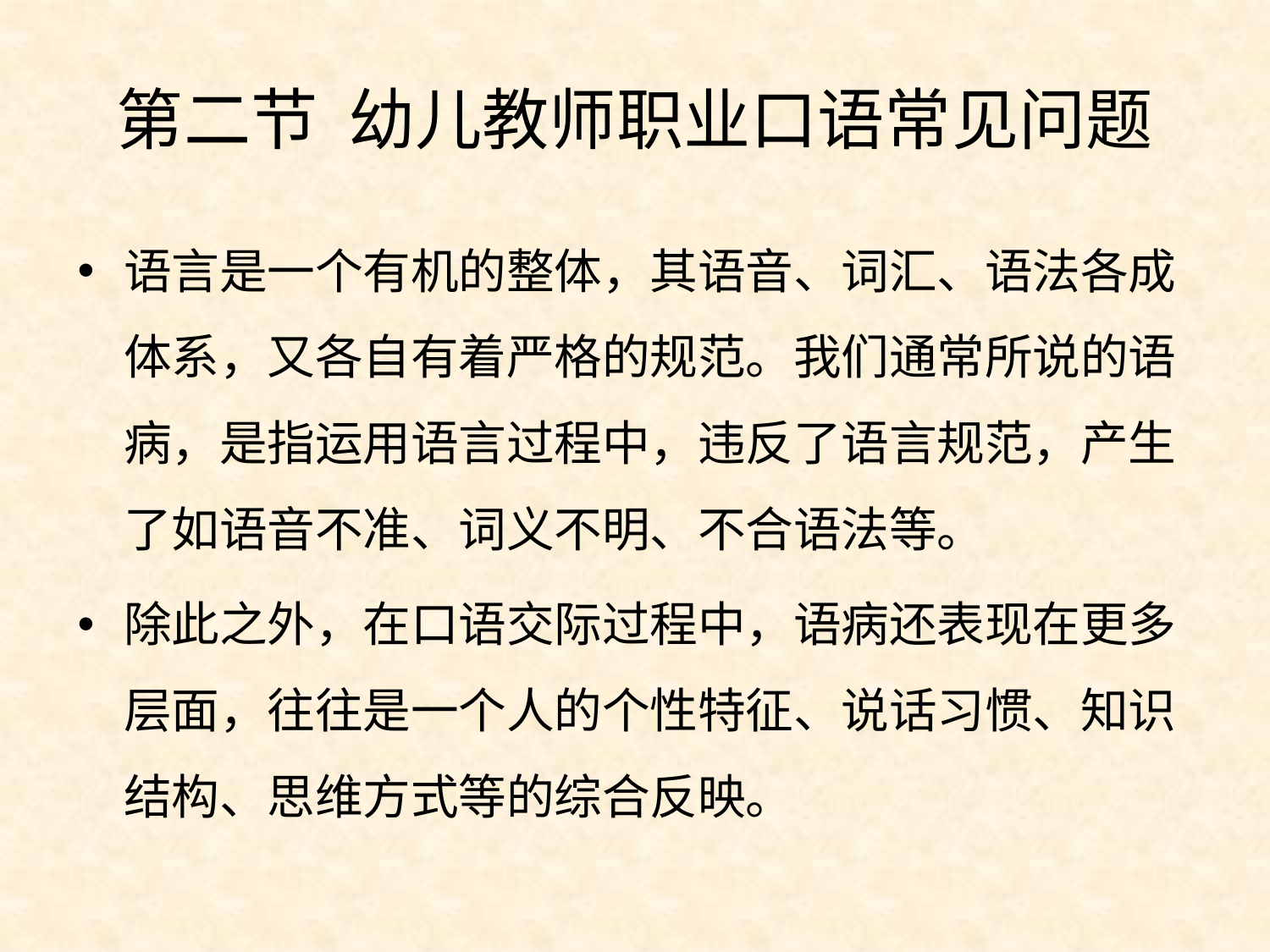

# 第二节  幼儿教师职业口语常见问题
语言是一个有机的整体，其语音、词汇、语法各成体系，又各自有着严格的规范。我们通常所说的语病，是指运用语言过程中，违反了语言规范，产生了如语音不准、词义不明、不合语法等。
除此之外，在口语交际过程中，语病还表现在更多层面，往往是一个人的个性特征、说话习惯、知识结构、思维方式等的综合反映。